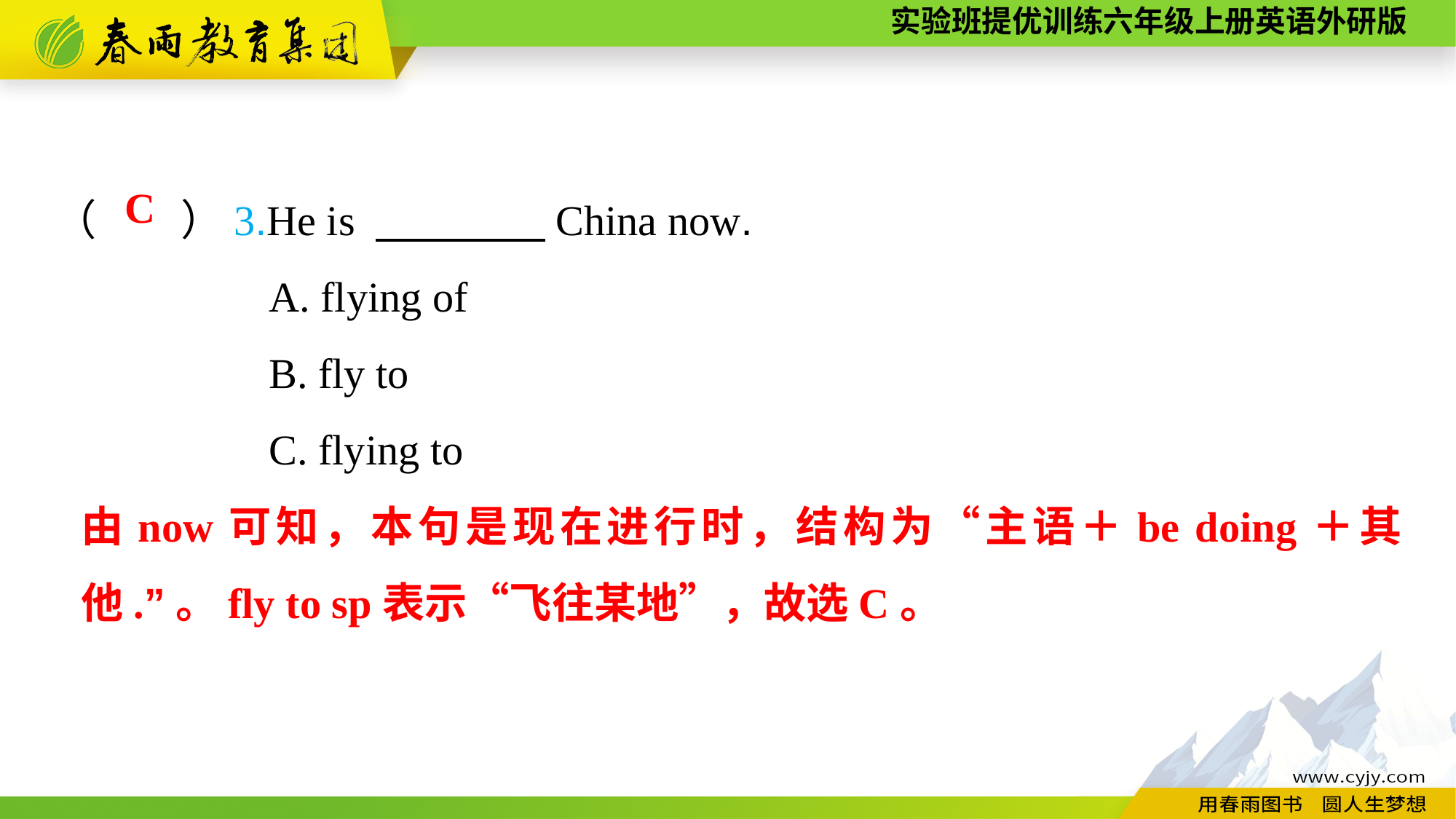

（　　）3.He is 　　　　China now.
A. flying of
B. fly to
C. flying to
C
由now可知，本句是现在进行时，结构为“主语＋be doing＋其他.”。fly to sp表示“飞往某地”，故选C。